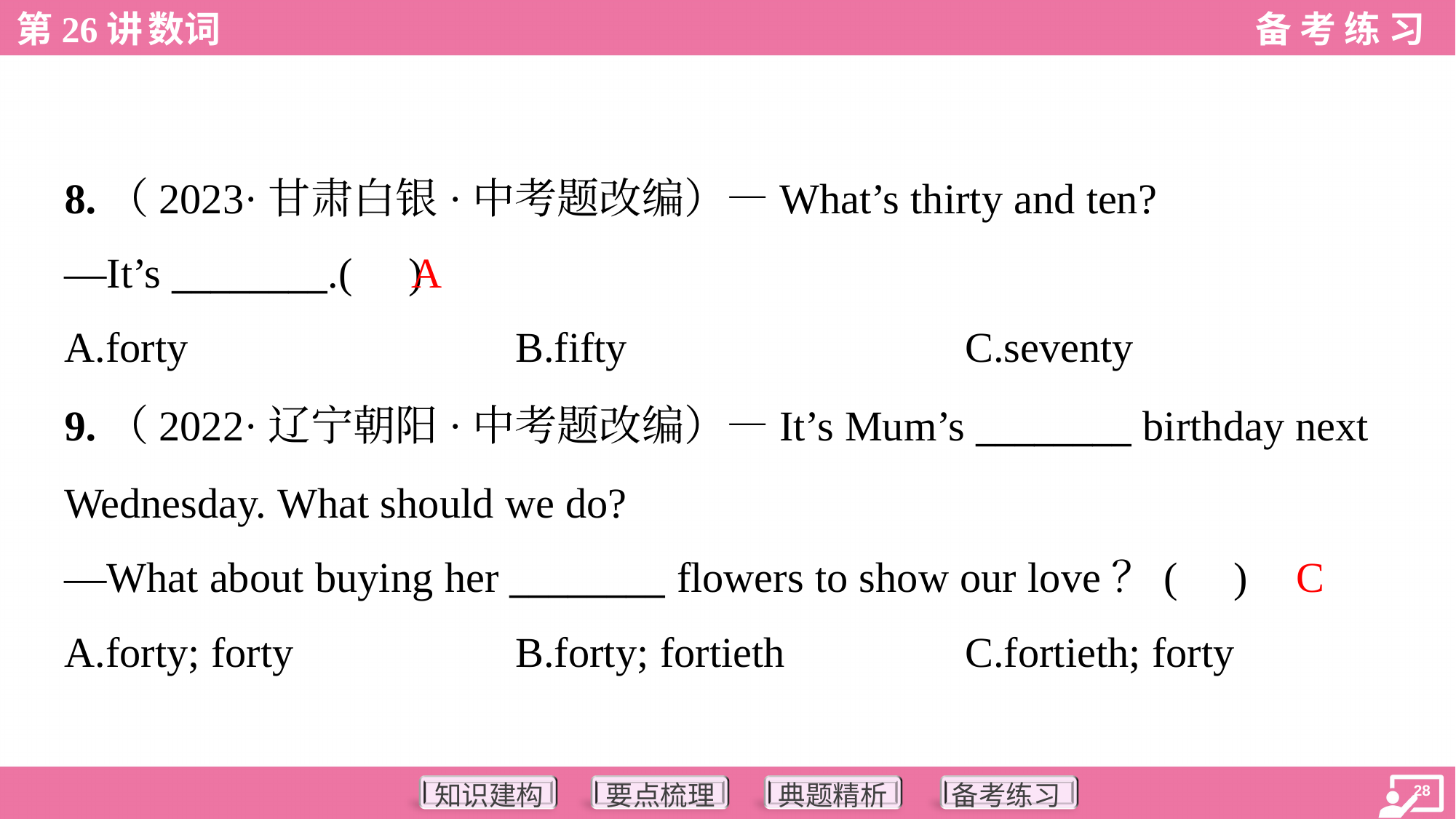

8.（2023·甘肃白银·中考题改编）—What’s thirty and ten?
—It’s ________.(     )
A
A.forty	B.fifty	C.seventy
9.（2022·辽宁朝阳·中考题改编）—It’s Mum’s ________ birthday next
Wednesday. What should we do?
—What about buying her ________ flowers to show our love？(     )
C
A.forty; forty	B.forty; fortieth	C.fortieth; forty